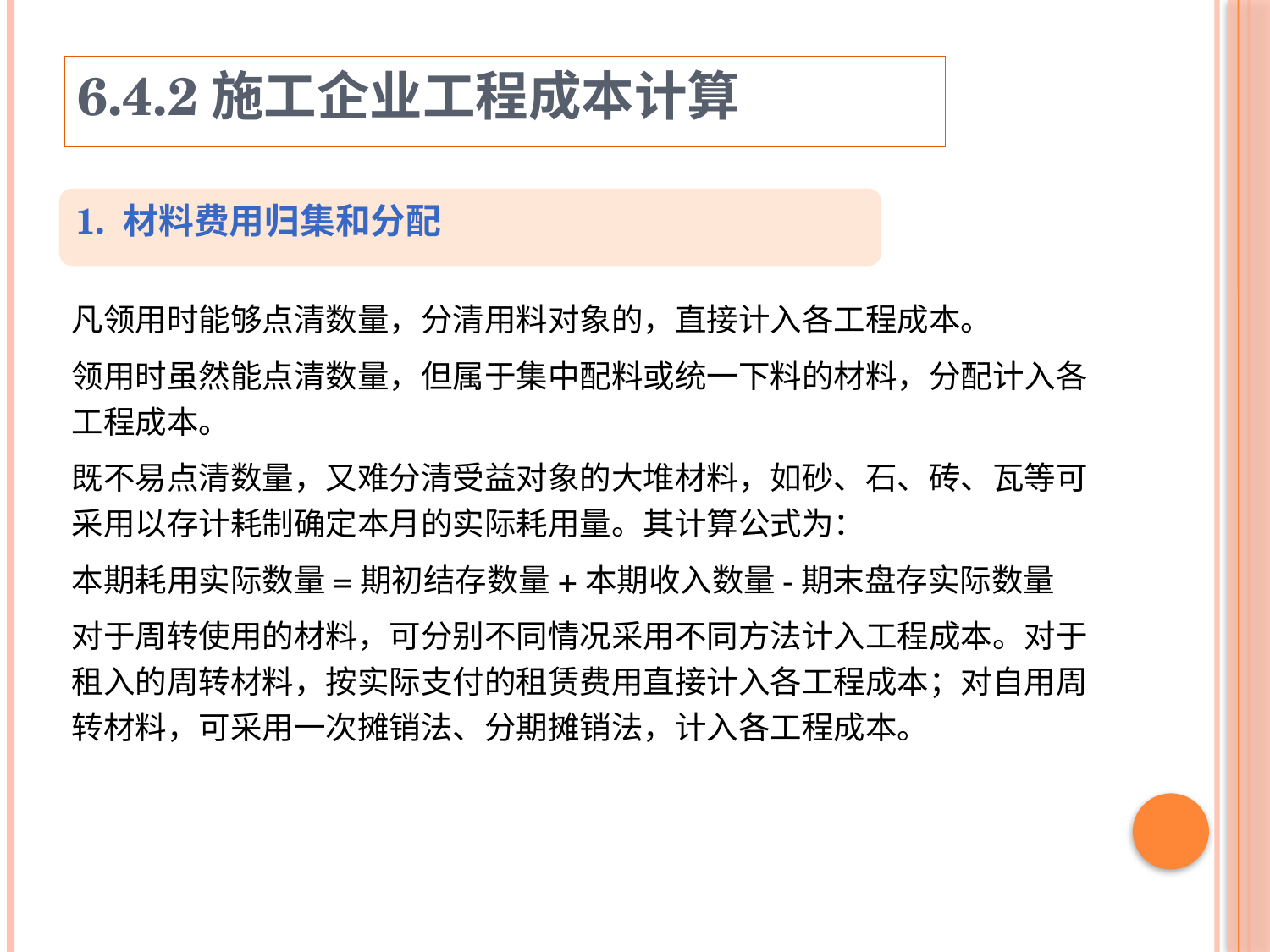

6.4.2施工企业工程成本计算
1. 材料费用归集和分配
凡领用时能够点清数量，分清用料对象的，直接计入各工程成本。
领用时虽然能点清数量，但属于集中配料或统一下料的材料，分配计入各工程成本。
既不易点清数量，又难分清受益对象的大堆材料，如砂、石、砖、瓦等可采用以存计耗制确定本月的实际耗用量。其计算公式为：
本期耗用实际数量=期初结存数量+本期收入数量-期末盘存实际数量
对于周转使用的材料，可分别不同情况采用不同方法计入工程成本。对于租入的周转材料，按实际支付的租赁费用直接计入各工程成本；对自用周转材料，可采用一次摊销法、分期摊销法，计入各工程成本。